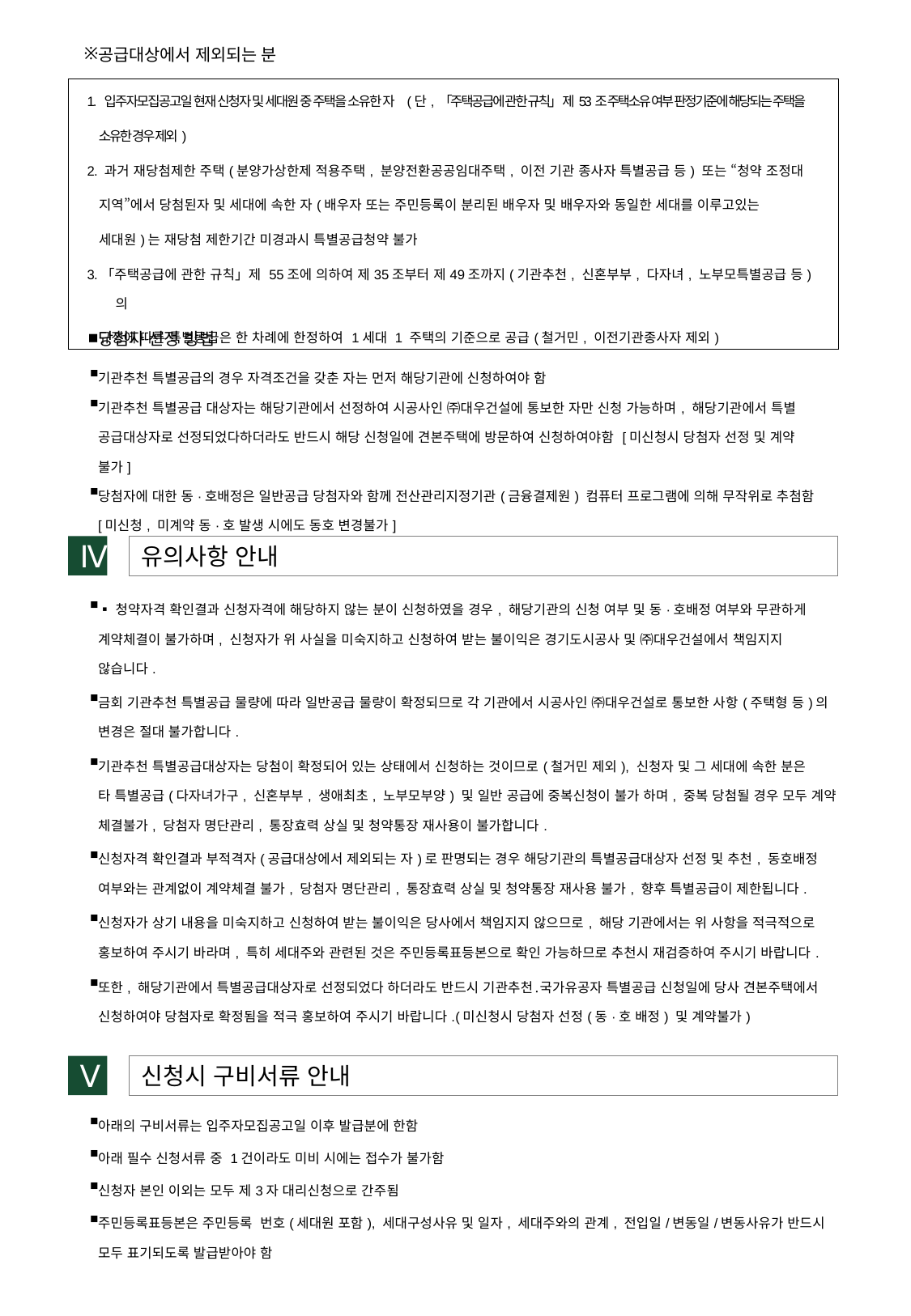

| ※ | 공급대상에서 제외되는 분 |
| --- | --- |
| 1. 입주자모집공고일 현재 신청자 및 세대원 중 주택을 소유한 자 (단, 「주택공급에 관한 규칙」 제53조 주택소유 여부 판정기준에 해당되는 주택을 소유한 경우 제외) 2. 과거 재당첨제한 주택(분양가상한제 적용주택, 분양전환공공임대주택, 이전 기관 종사자 특별공급 등) 또는 “청약 조정대 지역”에서 당첨된자 및 세대에 속한 자(배우자 또는 주민등록이 분리된 배우자 및 배우자와 동일한 세대를 이루고있는 세대원)는 재당첨 제한기간 미경과시 특별공급청약 불가 3.「주택공급에 관한 규칙」제 55조에 의하여 제35조부터 제49조까지(기관추천, 신혼부부, 다자녀, 노부모특별공급 등)의 규정에 따른 특별공급은 한 차례에 한정하여 1세대 1 주택의 기준으로 공급(철거민, 이전기관종사자 제외) |
| --- |
| ■ | 당첨자 선정 방법 |
| --- | --- |
| ■ | 기관추천 특별공급의 경우 자격조건을 갖춘 자는 먼저 해당기관에 신청하여야 함 |
| --- | --- |
| ■ | 기관추천 특별공급 대상자는 해당기관에서 선정하여 시공사인 ㈜대우건설에 통보한 자만 신청 가능하며, 해당기관에서 특별 공급대상자로 선정되었다하더라도 반드시 해당 신청일에 견본주택에 방문하여 신청하여야함 [미신청시 당첨자 선정 및 계약 불가] |
| ■ | 당첨자에 대한 동·호배정은 일반공급 당첨자와 함께 전산관리지정기관(금융결제원) 컴퓨터 프로그램에 의해 무작위로 추첨함 [미신청, 미계약 동·호 발생 시에도 동호 변경불가] |
Ⅳ
 유의사항 안내
| ■ | ▪청약자격 확인결과 신청자격에 해당하지 않는 분이 신청하였을 경우, 해당기관의 신청 여부 및 동·호배정 여부와 무관하게 계약체결이 불가하며, 신청자가 위 사실을 미숙지하고 신청하여 받는 불이익은 경기도시공사 및 ㈜대우건설에서 책임지지 않습니다. |
| --- | --- |
| ■ | 금회 기관추천 특별공급 물량에 따라 일반공급 물량이 확정되므로 각 기관에서 시공사인 ㈜대우건설로 통보한 사항(주택형 등)의 변경은 절대 불가합니다. |
| ■ | 기관추천 특별공급대상자는 당첨이 확정되어 있는 상태에서 신청하는 것이므로(철거민 제외), 신청자 및 그 세대에 속한 분은 타 특별공급(다자녀가구, 신혼부부, 생애최초, 노부모부양) 및 일반 공급에 중복신청이 불가 하며, 중복 당첨될 경우 모두 계약 체결불가, 당첨자 명단관리, 통장효력 상실 및 청약통장 재사용이 불가합니다. |
| ■ | 신청자격 확인결과 부적격자(공급대상에서 제외되는 자)로 판명되는 경우 해당기관의 특별공급대상자 선정 및 추천, 동호배정 여부와는 관계없이 계약체결 불가, 당첨자 명단관리, 통장효력 상실 및 청약통장 재사용 불가, 향후 특별공급이 제한됩니다. |
| ■ | 신청자가 상기 내용을 미숙지하고 신청하여 받는 불이익은 당사에서 책임지지 않으므로, 해당 기관에서는 위 사항을 적극적으로 홍보하여 주시기 바라며, 특히 세대주와 관련된 것은 주민등록표등본으로 확인 가능하므로 추천시 재검증하여 주시기 바랍니다. |
| ■ | 또한, 해당기관에서 특별공급대상자로 선정되었다 하더라도 반드시 기관추천․국가유공자 특별공급 신청일에 당사 견본주택에서 신청하여야 당첨자로 확정됨을 적극 홍보하여 주시기 바랍니다.(미신청시 당첨자 선정(동·호 배정) 및 계약불가) |
Ⅴ
 신청시 구비서류 안내
| ■ | 아래의 구비서류는 입주자모집공고일 이후 발급분에 한함 |
| --- | --- |
| ■ | 아래 필수 신청서류 중 1건이라도 미비 시에는 접수가 불가함 |
| ■ | 신청자 본인 이외는 모두 제3자 대리신청으로 간주됨 |
| ■ | 주민등록표등본은 주민등록 번호(세대원 포함), 세대구성사유 및 일자, 세대주와의 관계, 전입일/변동일/변동사유가 반드시 모두 표기되도록 발급받아야 함 |